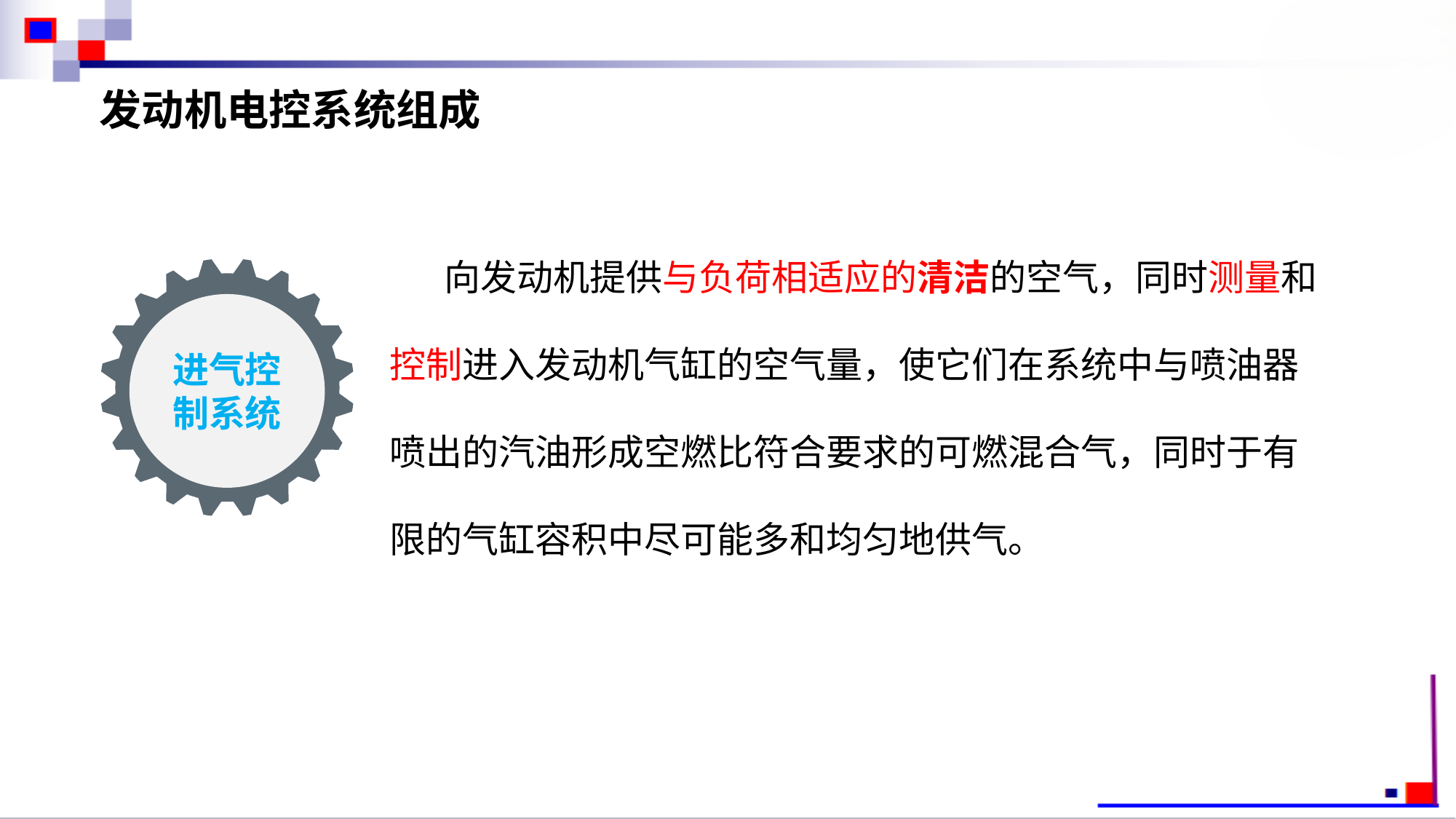

发动机电控系统组成
向发动机提供与负荷相适应的清洁的空气，同时测量和控制进入发动机气缸的空气量，使它们在系统中与喷油器喷出的汽油形成空燃比符合要求的可燃混合气，同时于有限的气缸容积中尽可能多和均匀地供气。

进气控制系统